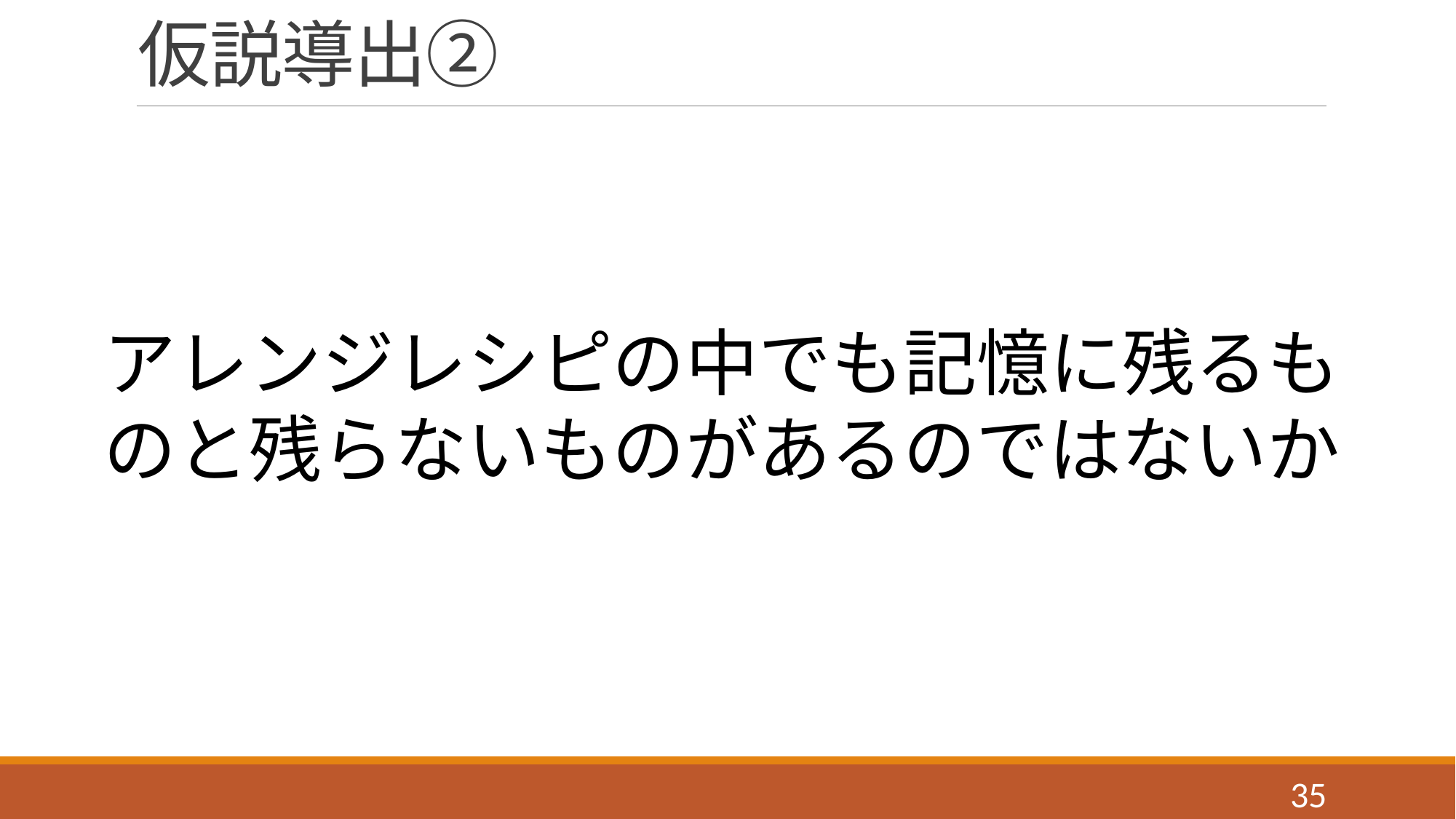

# 仮説導出②
アレンジレシピの中でも記憶に残るものと残らないものがあるのではないか
35